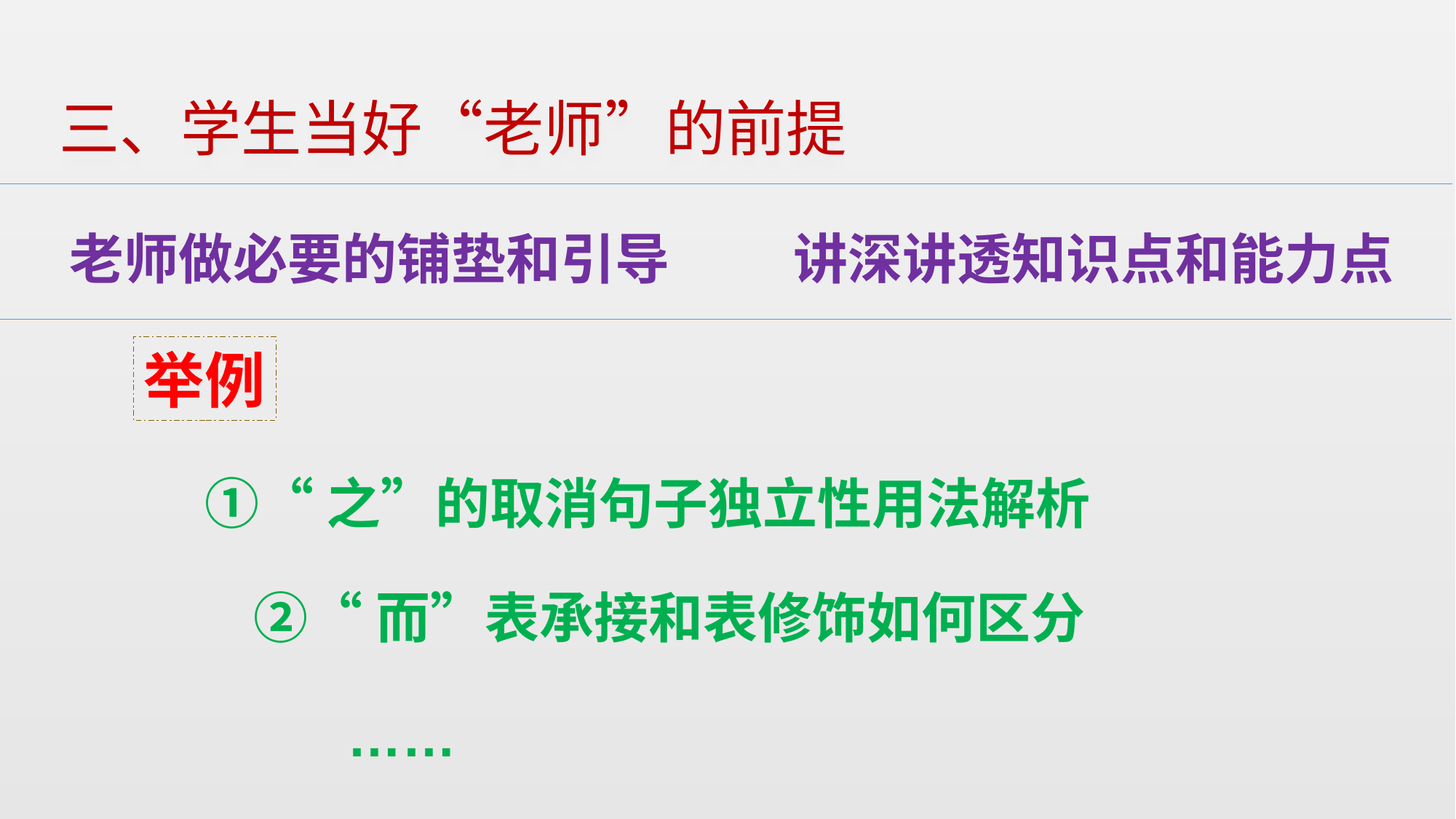

# 三、学生当好“老师”的前提
老师做必要的铺垫和引导
讲深讲透知识点和能力点
举例
①“之”的取消句子独立性用法解析
②“而”表承接和表修饰如何区分
……